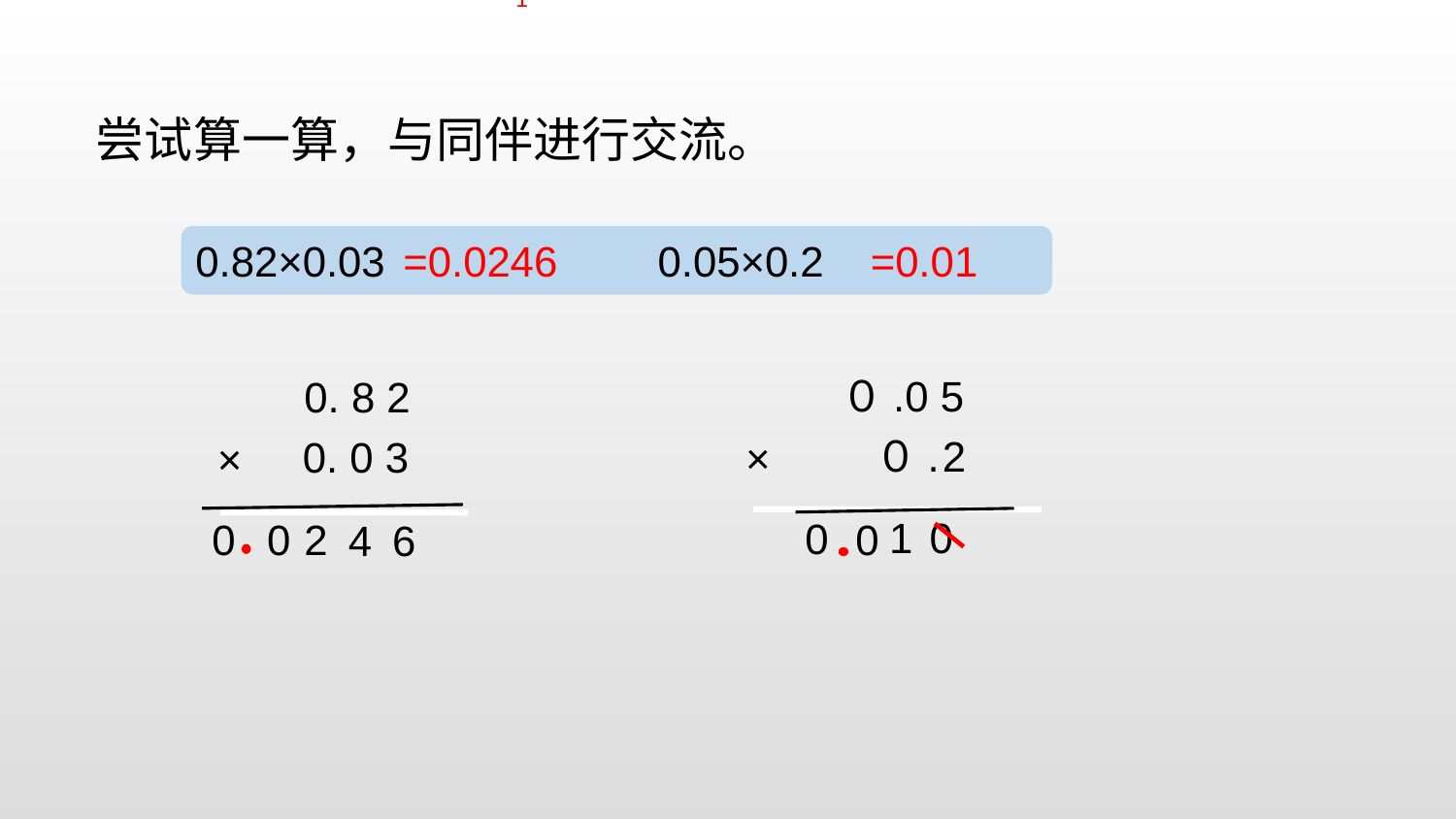

1
尝试算一算，与同伴进行交流。
0.82×0.03                       0.05×0.2
=0.01
=0.0246
０.0 5
0. 8 2
０. 2
 0. 0 3
×
×
0
1
0
0
0
2
0
6
4